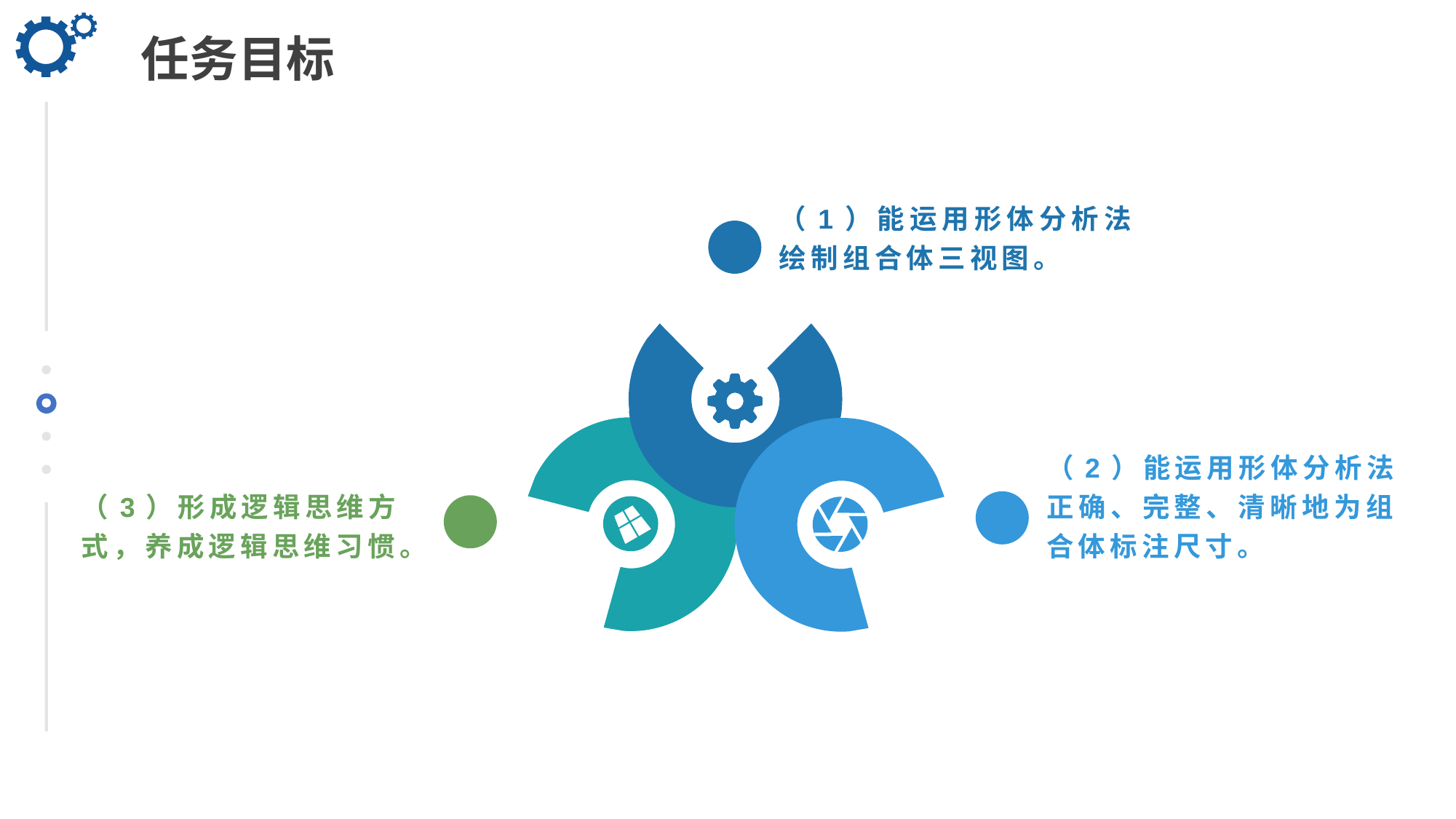

任务目标
（1）能运用形体分析法绘制组合体三视图。

（2）能运用形体分析法正确、完整、清晰地为组合体标注尺寸。
（3）形成逻辑思维方式，养成逻辑思维习惯。

13